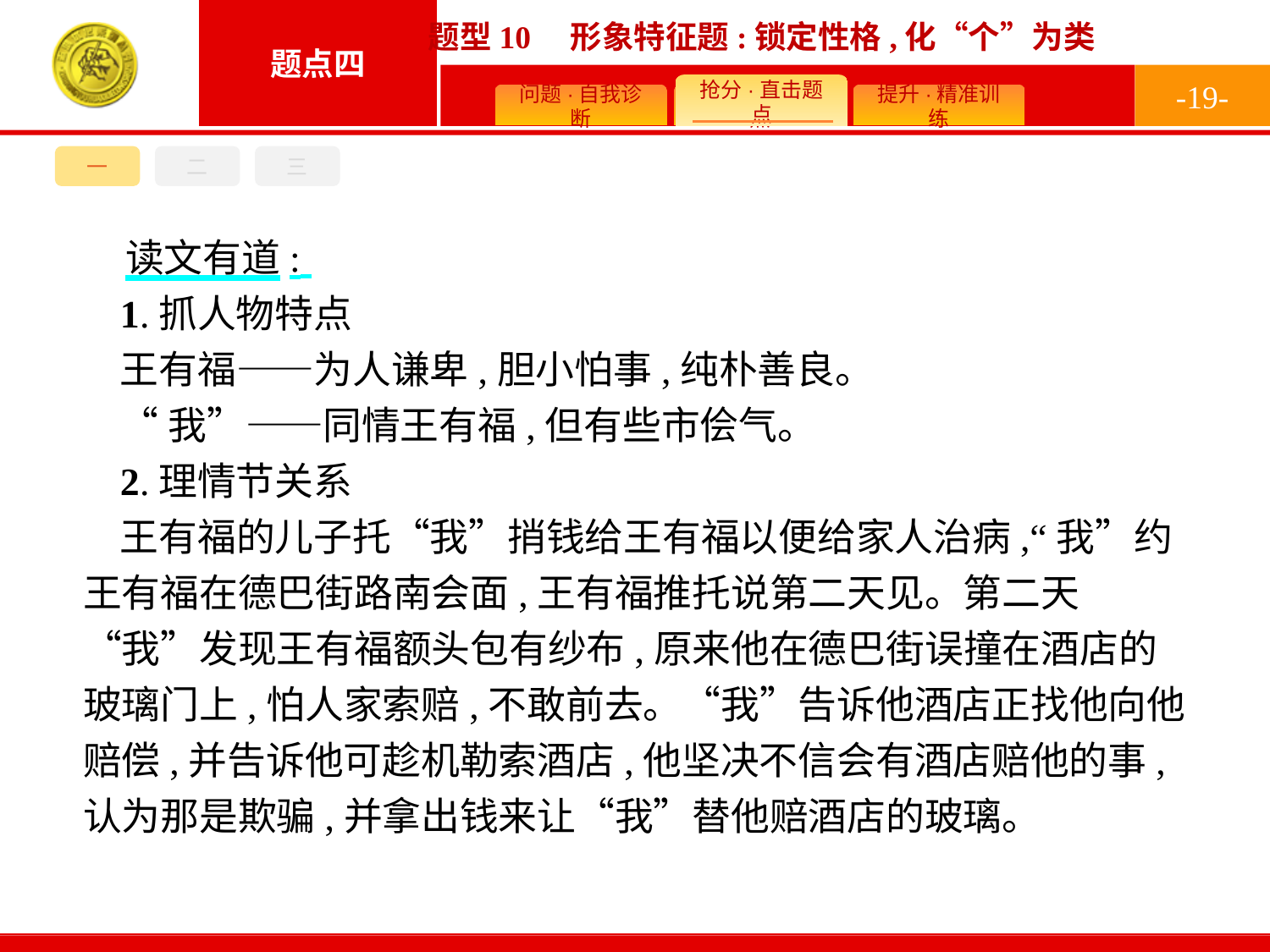

-19-
三
一
二
读文有道:
1.抓人物特点
王有福——为人谦卑,胆小怕事,纯朴善良。
“我”——同情王有福,但有些市侩气。
2.理情节关系
王有福的儿子托“我”捎钱给王有福以便给家人治病,“我”约王有福在德巴街路南会面,王有福推托说第二天见。第二天“我”发现王有福额头包有纱布,原来他在德巴街误撞在酒店的玻璃门上,怕人家索赔,不敢前去。“我”告诉他酒店正找他向他赔偿,并告诉他可趁机勒索酒店,他坚决不信会有酒店赔他的事,认为那是欺骗,并拿出钱来让“我”替他赔酒店的玻璃。